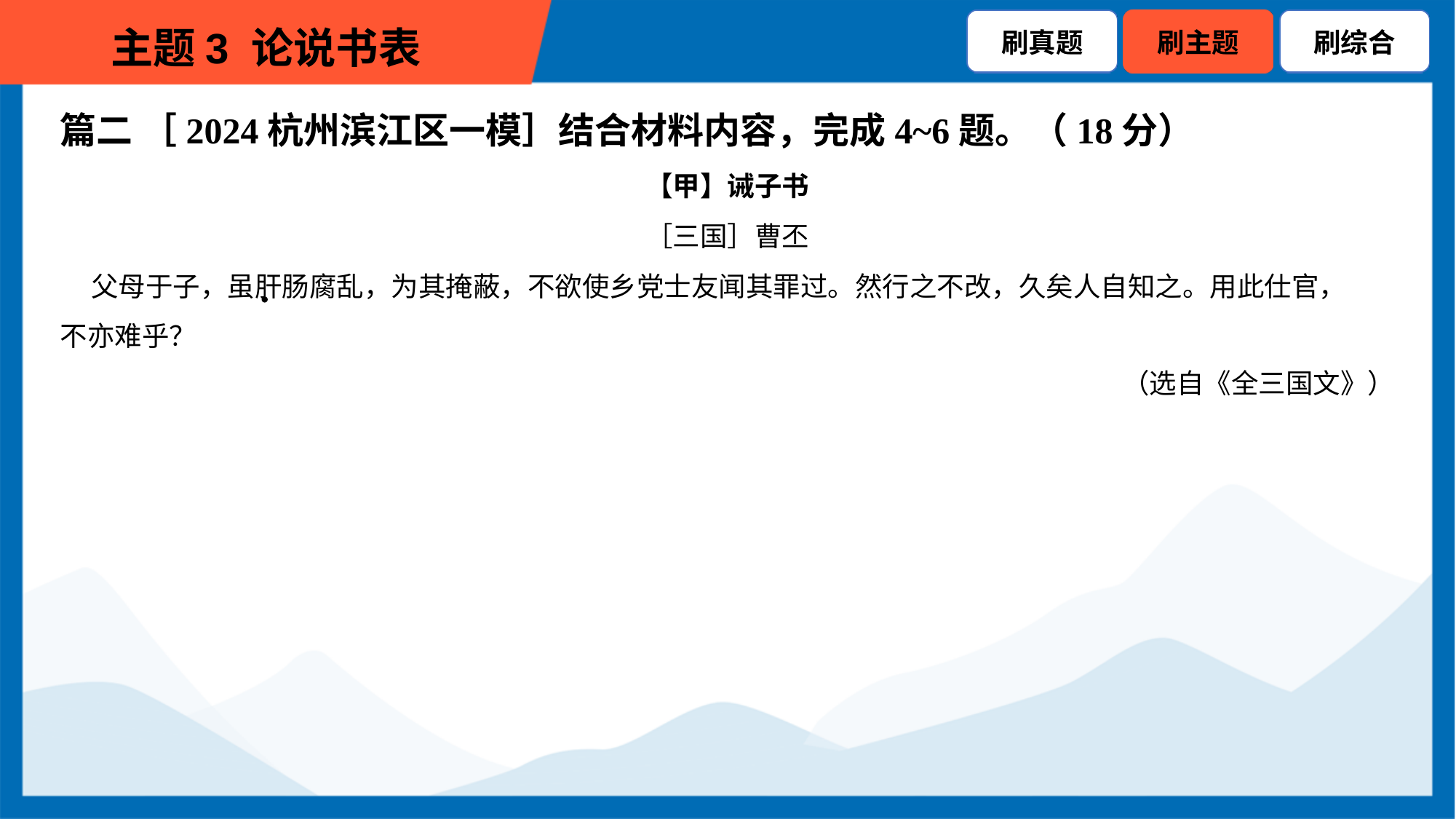

篇二 ［2024杭州滨江区一模］结合材料内容，完成4~6题。（18分）
【甲】诫子书
［三国］曹丕
    父母于子，虽肝肠腐乱，为其掩蔽，不欲使乡党士友闻其罪过。然行之不改，久矣人自知之。用此仕官，
不亦难乎？
（选自《全三国文》）